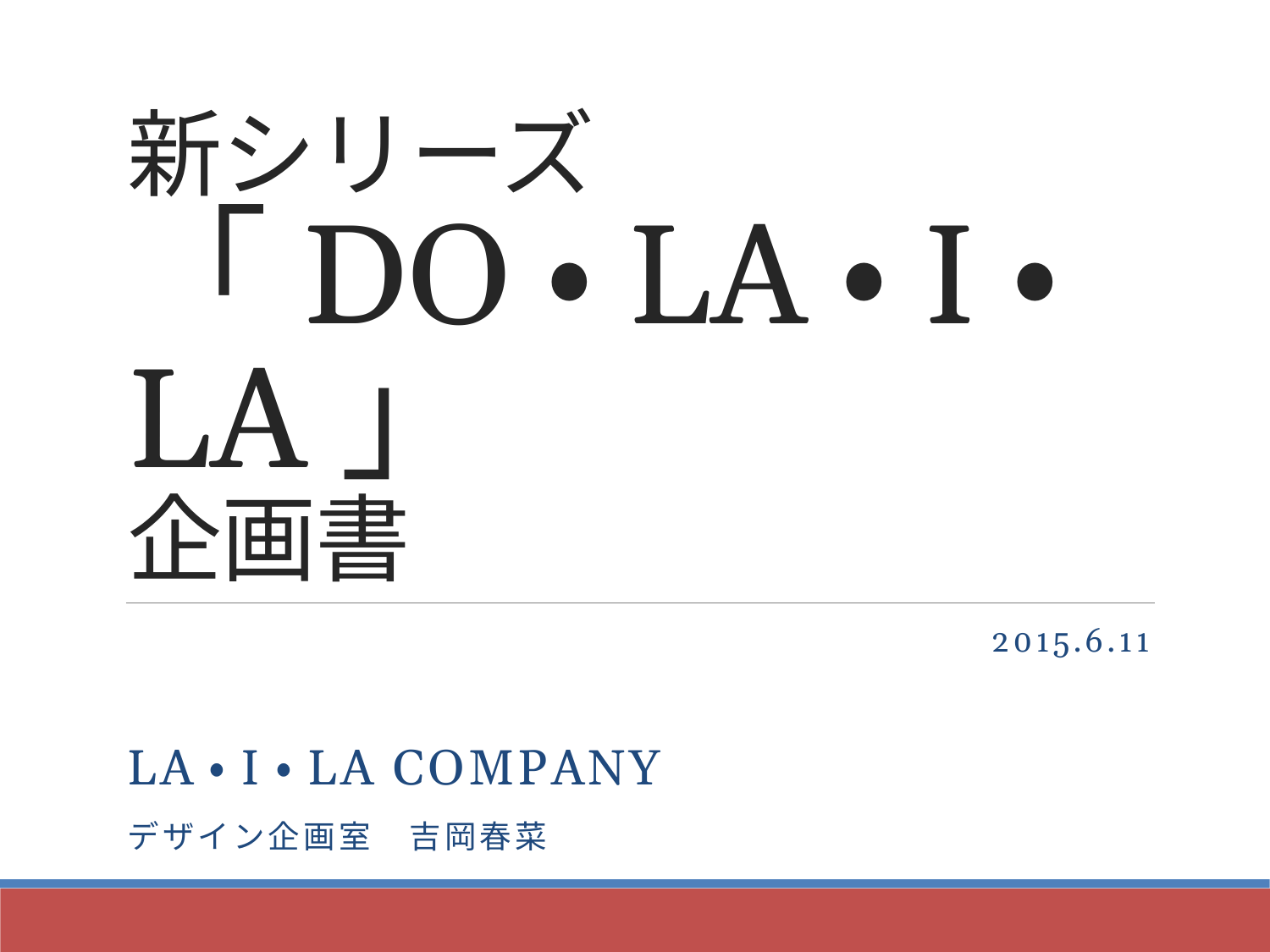

# 新シリーズ 「DO・LA・I・LA」 企画書
2015.6.11

La・I・La Company
デザイン企画室　吉岡春菜